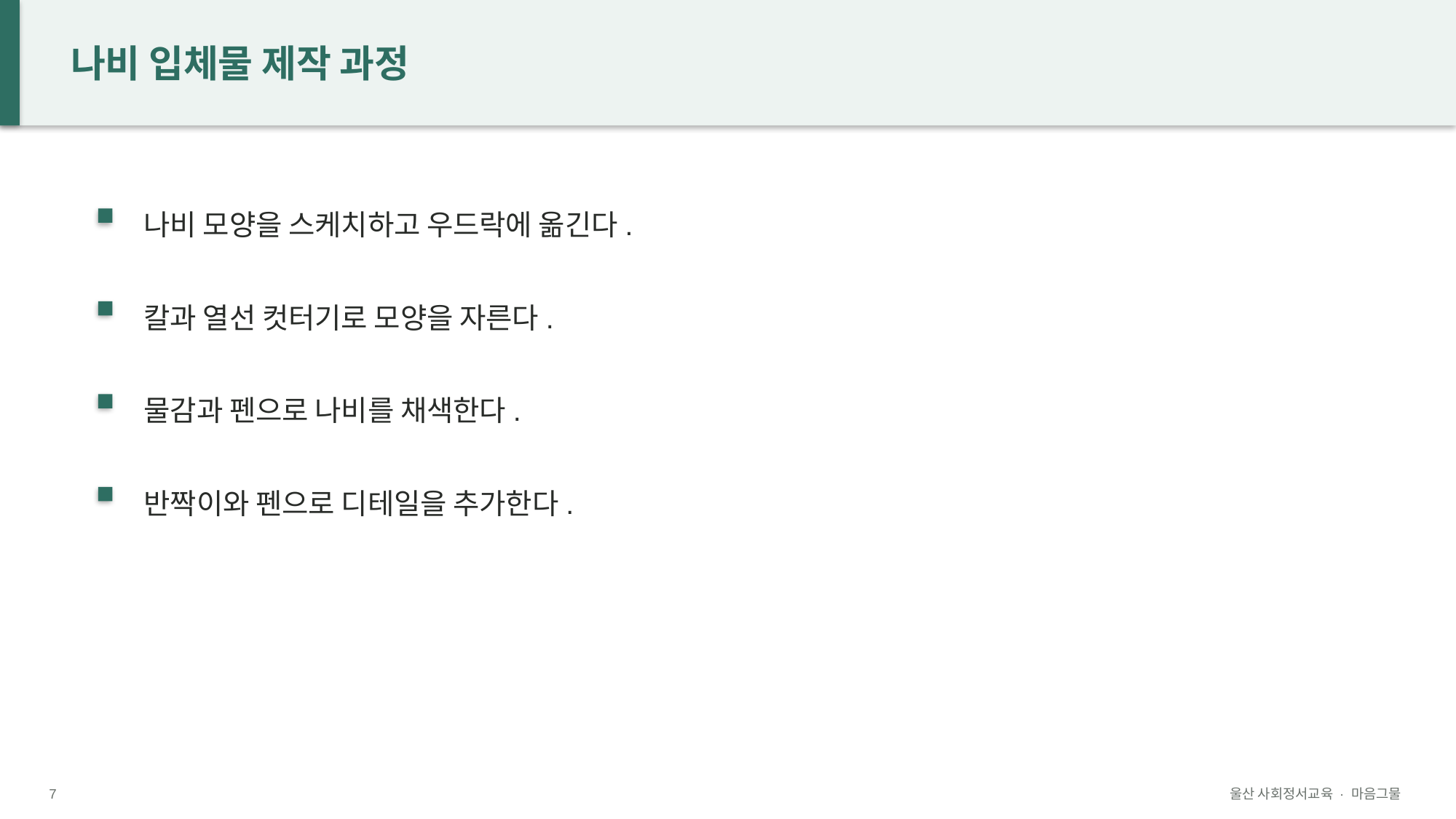

나비 입체물 제작 과정
나비 모양을 스케치하고 우드락에 옮긴다.

칼과 열선 컷터기로 모양을 자른다.

물감과 펜으로 나비를 채색한다.

반짝이와 펜으로 디테일을 추가한다.

7
울산 사회정서교육 · 마음그물